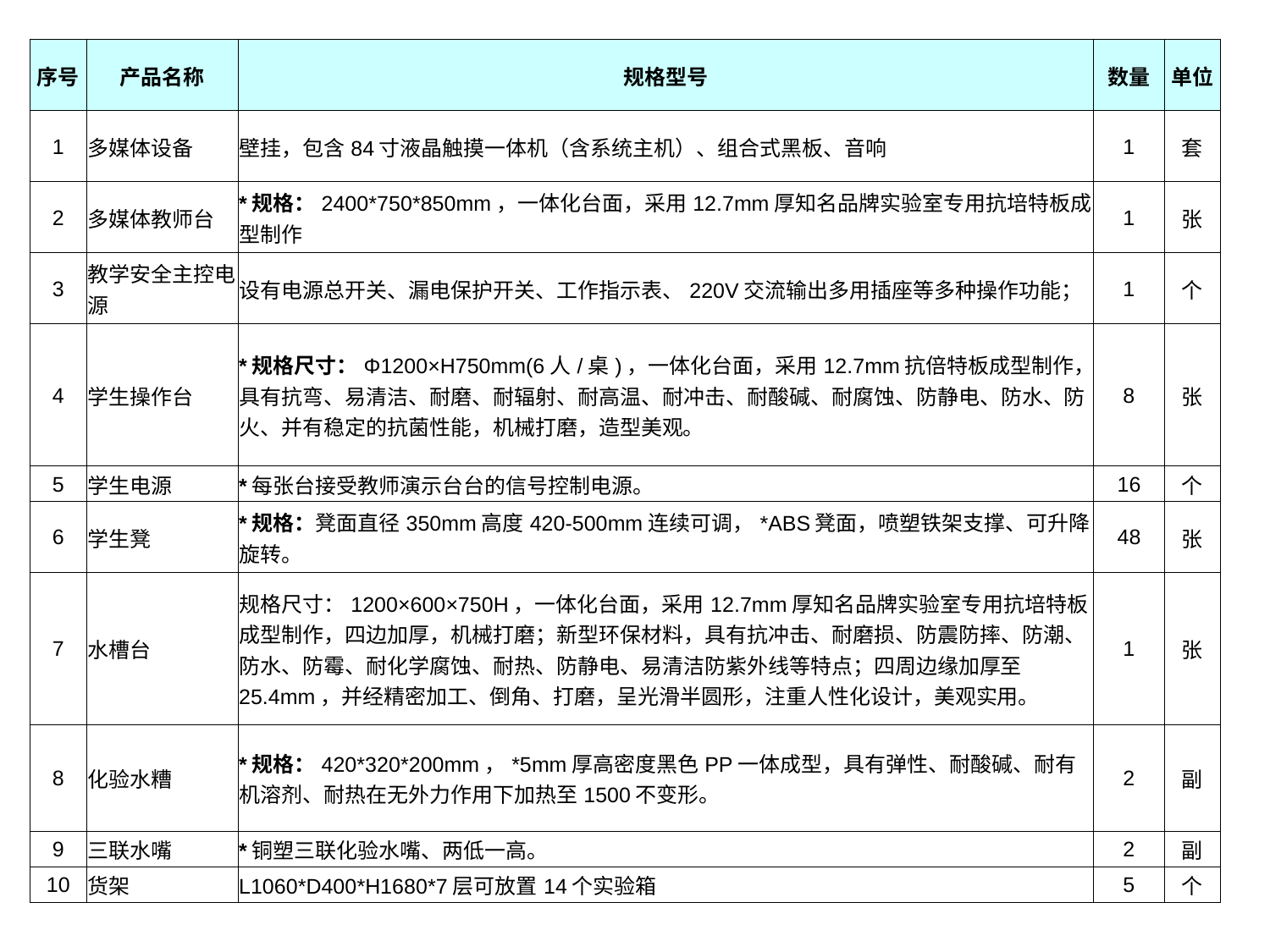

| 序号 | 产品名称 | 规格型号 | 数量 | 单位 |
| --- | --- | --- | --- | --- |
| 1 | 多媒体设备 | 壁挂，包含84寸液晶触摸一体机（含系统主机）、组合式黑板、音响 | 1 | 套 |
| 2 | 多媒体教师台 | \*规格：2400\*750\*850mm，一体化台面，采用12.7mm厚知名品牌实验室专用抗培特板成型制作 | 1 | 张 |
| 3 | 教学安全主控电源 | 设有电源总开关、漏电保护开关、工作指示表、220V交流输出多用插座等多种操作功能； | 1 | 个 |
| 4 | 学生操作台 | \*规格尺寸：Φ1200×H750mm(6人/桌)，一体化台面，采用12.7mm抗倍特板成型制作，具有抗弯、易清洁、耐磨、耐辐射、耐高温、耐冲击、耐酸碱、耐腐蚀、防静电、防水、防火、并有稳定的抗菌性能，机械打磨，造型美观。 | 8 | 张 |
| 5 | 学生电源 | \*每张台接受教师演示台台的信号控制电源。 | 16 | 个 |
| 6 | 学生凳 | \*规格：凳面直径350mm高度420-500mm连续可调，\*ABS凳面，喷塑铁架支撑、可升降旋转。 | 48 | 张 |
| 7 | 水槽台 | 规格尺寸：1200×600×750H，一体化台面，采用12.7mm厚知名品牌实验室专用抗培特板成型制作，四边加厚，机械打磨；新型环保材料，具有抗冲击、耐磨损、防震防摔、防潮、防水、防霉、耐化学腐蚀、耐热、防静电、易清洁防紫外线等特点；四周边缘加厚至25.4mm，并经精密加工、倒角、打磨，呈光滑半圆形，注重人性化设计，美观实用。 | 1 | 张 |
| 8 | 化验水糟 | \*规格：420\*320\*200mm，\*5mm厚高密度黑色PP一体成型，具有弹性、耐酸碱、耐有机溶剂、耐热在无外力作用下加热至1500不变形。 | 2 | 副 |
| 9 | 三联水嘴 | \*铜塑三联化验水嘴、两低一高。 | 2 | 副 |
| 10 | 货架 | L1060\*D400\*H1680\*7层可放置14个实验箱 | 5 | 个 |